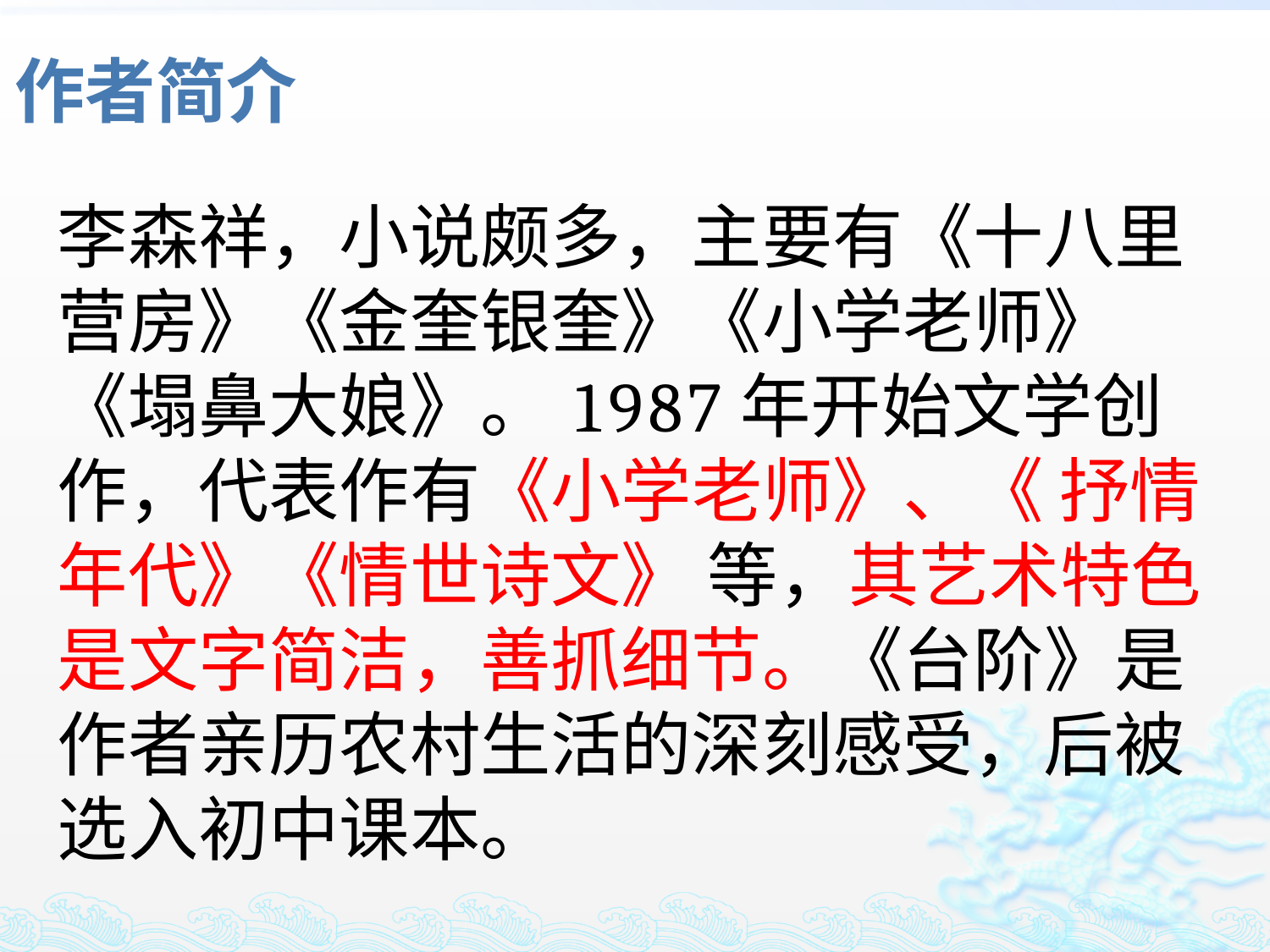

作者简介
李森祥，小说颇多，主要有《十八里营房》《金奎银奎》《小学老师》《塌鼻大娘》。1987年开始文学创作，代表作有《小学老师》、《 抒情年代》《情世诗文》 等，其艺术特色是文字简洁，善抓细节。《台阶》是作者亲历农村生活的深刻感受，后被选入初中课本。